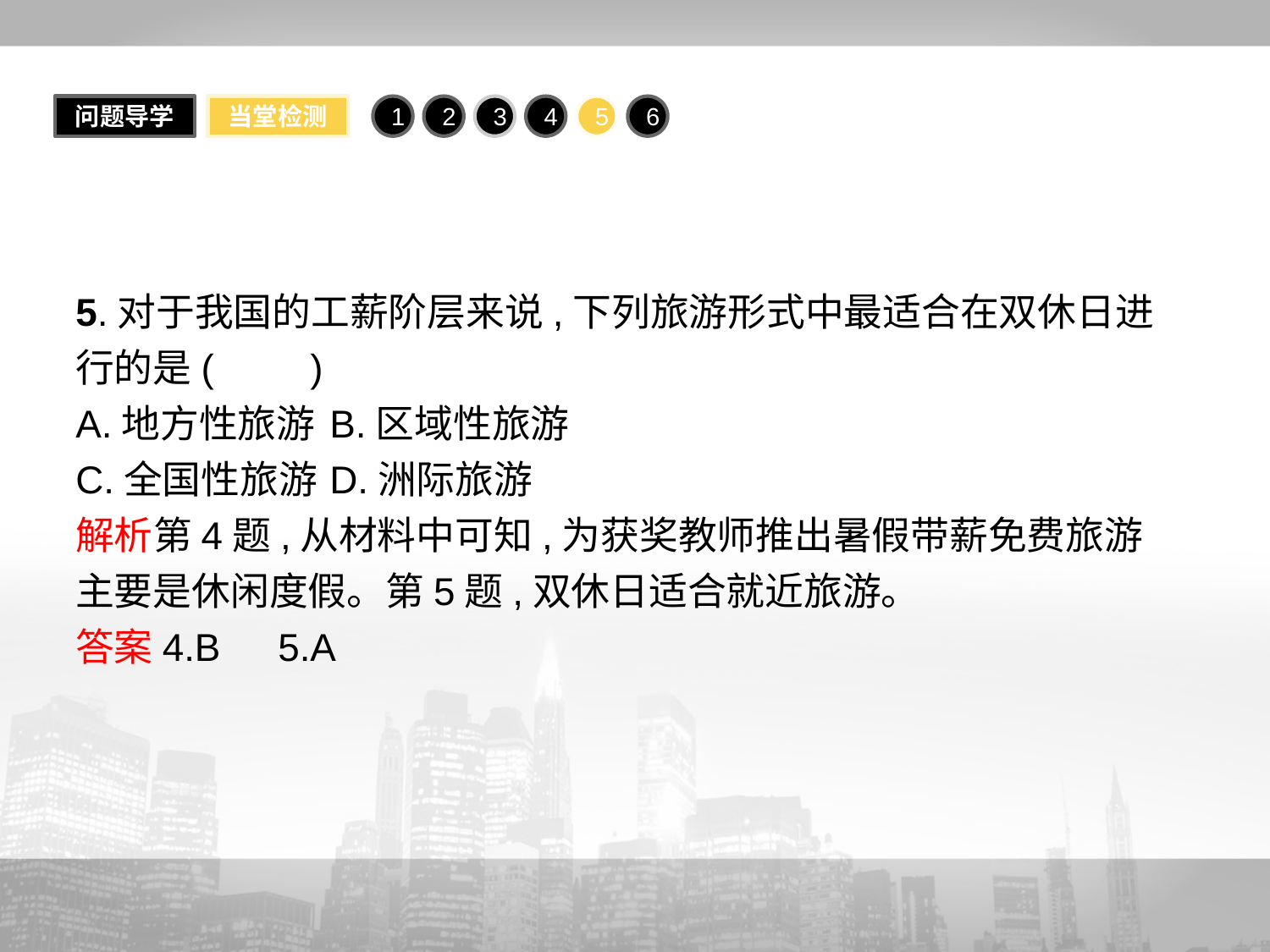

问题导学
当堂检测
1
2
3
4
5
6
5.对于我国的工薪阶层来说,下列旅游形式中最适合在双休日进行的是(　　)
A.地方性旅游	B.区域性旅游
C.全国性旅游	D.洲际旅游
解析第4题,从材料中可知,为获奖教师推出暑假带薪免费旅游主要是休闲度假。第5题,双休日适合就近旅游。
答案4.B　5.A